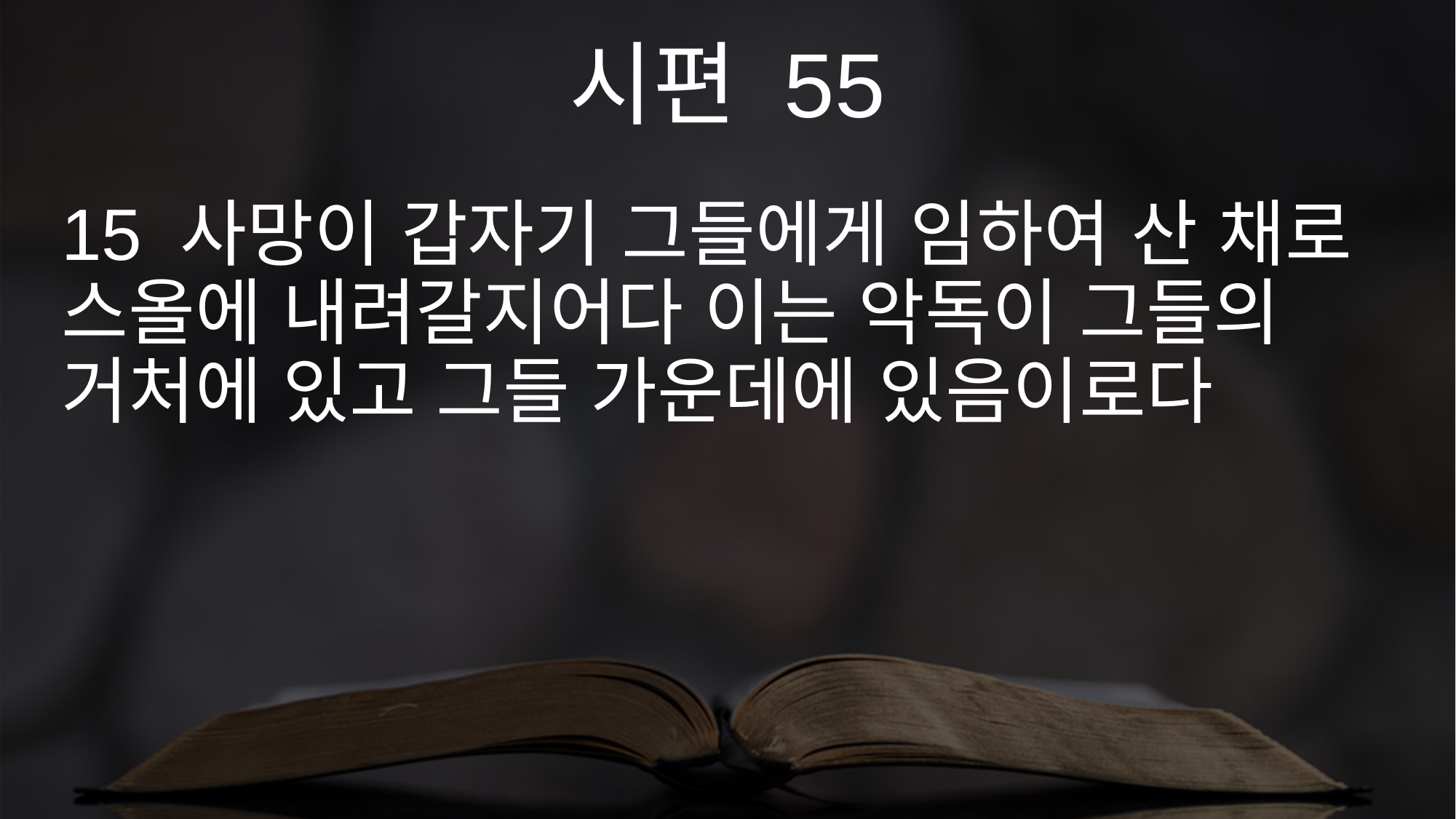

시편 55
15 사망이 갑자기 그들에게 임하여 산 채로 스올에 내려갈지어다 이는 악독이 그들의 거처에 있고 그들 가운데에 있음이로다